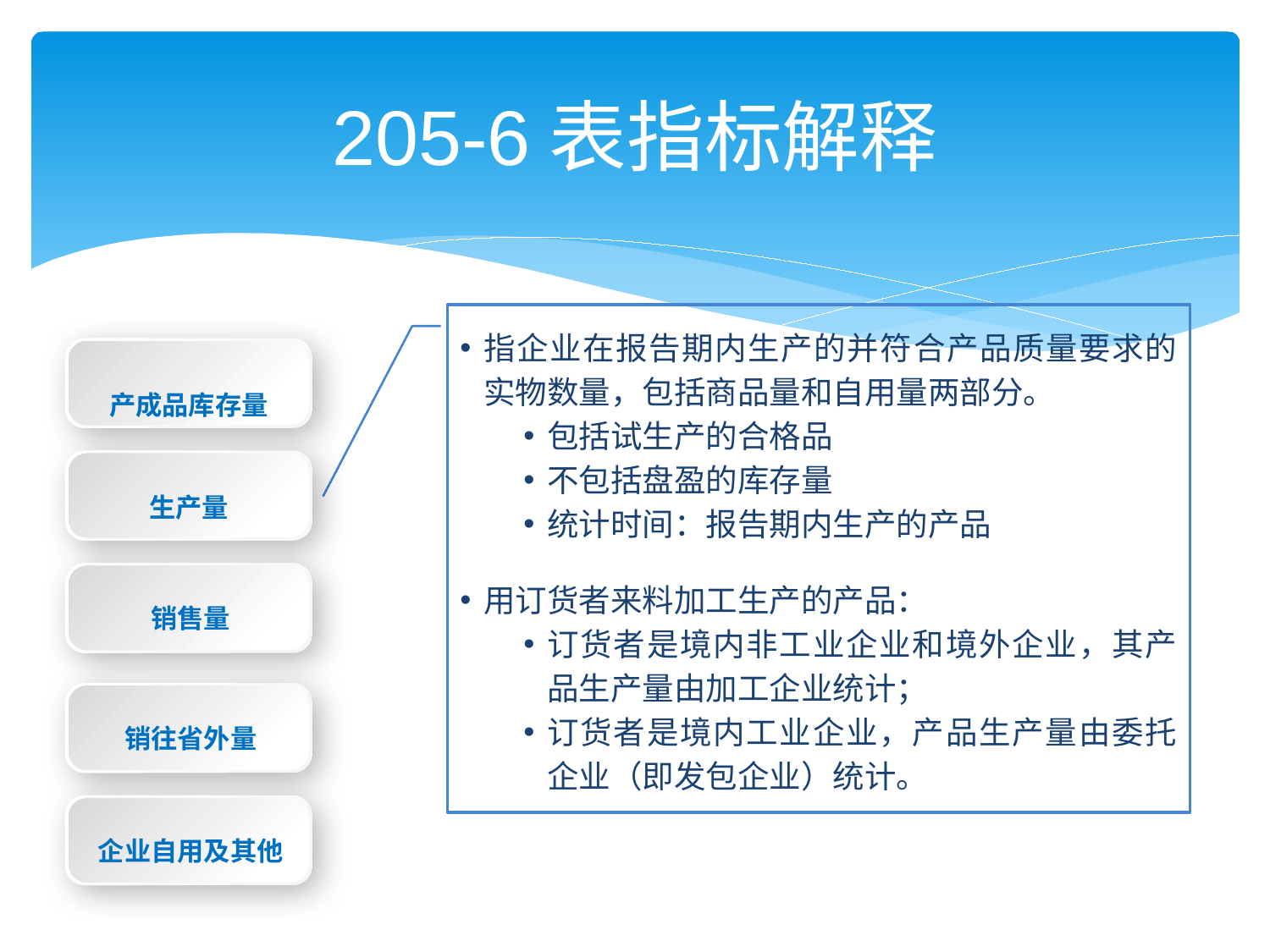

# 205-6表指标解释
指企业在报告期内生产的并符合产品质量要求的实物数量，包括商品量和自用量两部分。
包括试生产的合格品
不包括盘盈的库存量
统计时间：报告期内生产的产品
用订货者来料加工生产的产品：
订货者是境内非工业企业和境外企业，其产品生产量由加工企业统计；
订货者是境内工业企业，产品生产量由委托企业（即发包企业）统计。

产成品库存量

生产量

销售量

销往省外量

企业自用及其他
7